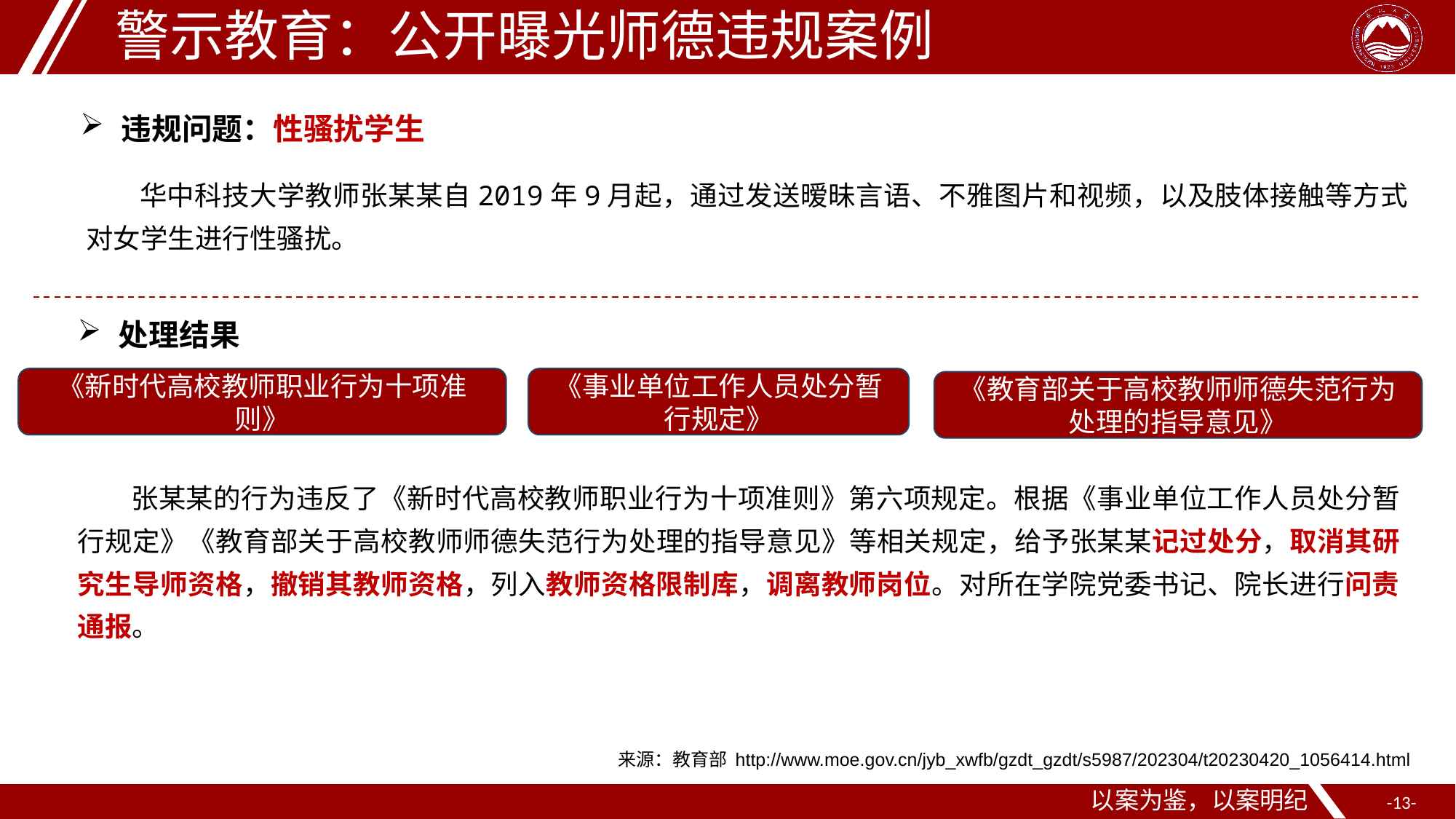

警示教育：公开曝光师德违规案例
违规问题：性骚扰学生
华中科技大学教师张某某自2019年9月起，通过发送暧昧言语、不雅图片和视频，以及肢体接触等方式对女学生进行性骚扰。
处理结果
《新时代高校教师职业行为十项准则》
《事业单位工作人员处分暂行规定》
《教育部关于高校教师师德失范行为处理的指导意见》
张某某的行为违反了《新时代高校教师职业行为十项准则》第六项规定。根据《事业单位工作人员处分暂行规定》《教育部关于高校教师师德失范行为处理的指导意见》等相关规定，给予张某某记过处分，取消其研究生导师资格，撤销其教师资格，列入教师资格限制库，调离教师岗位。对所在学院党委书记、院长进行问责通报。
来源：教育部 http://www.moe.gov.cn/jyb_xwfb/gzdt_gzdt/s5987/202304/t20230420_1056414.html
以案为鉴，以案明纪
-13-